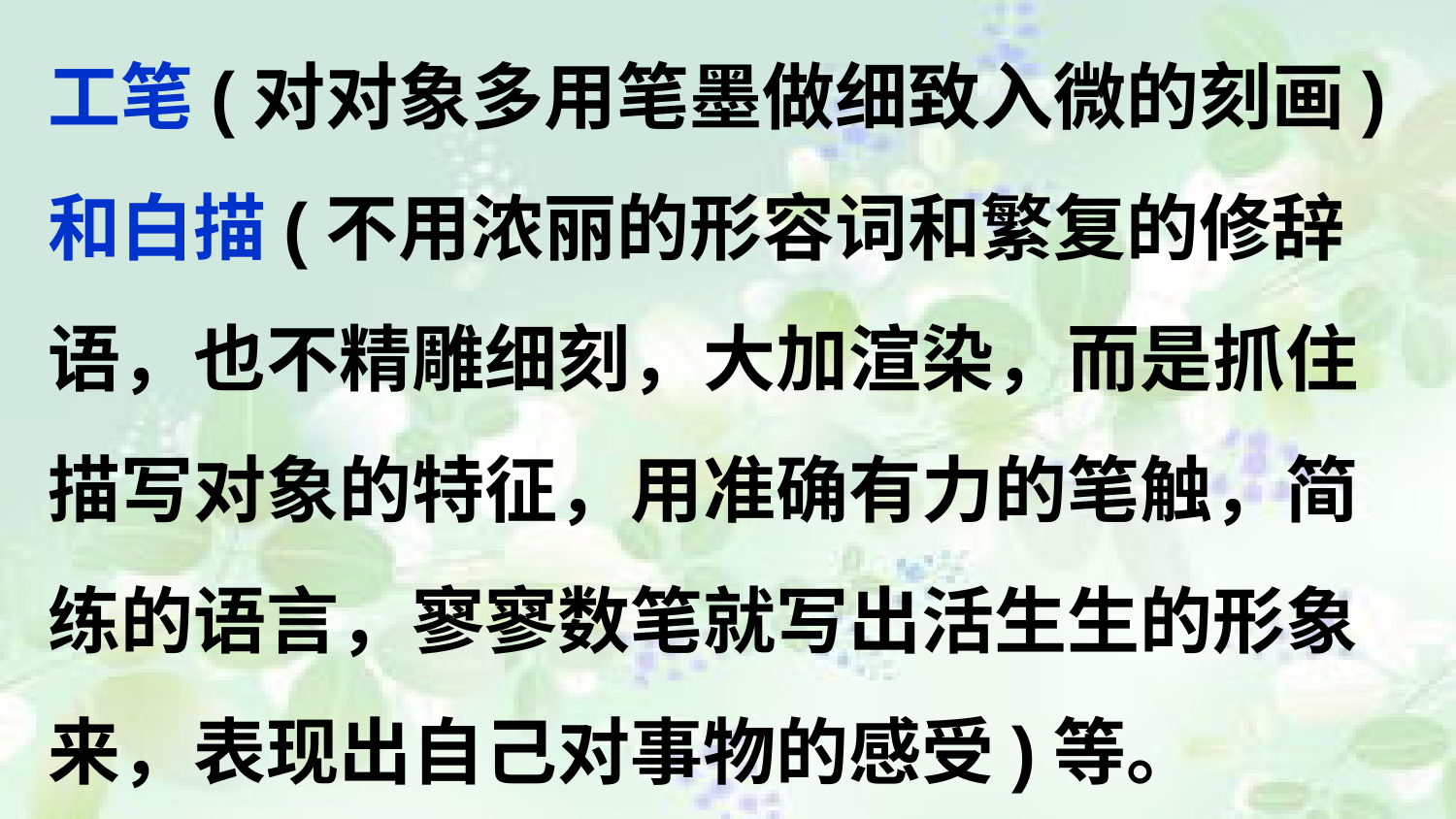

工笔(对对象多用笔墨做细致入微的刻画)和白描(不用浓丽的形容词和繁复的修辞语，也不精雕细刻，大加渲染，而是抓住描写对象的特征，用准确有力的笔触，简练的语言，寥寥数笔就写出活生生的形象来，表现出自己对事物的感受)等。